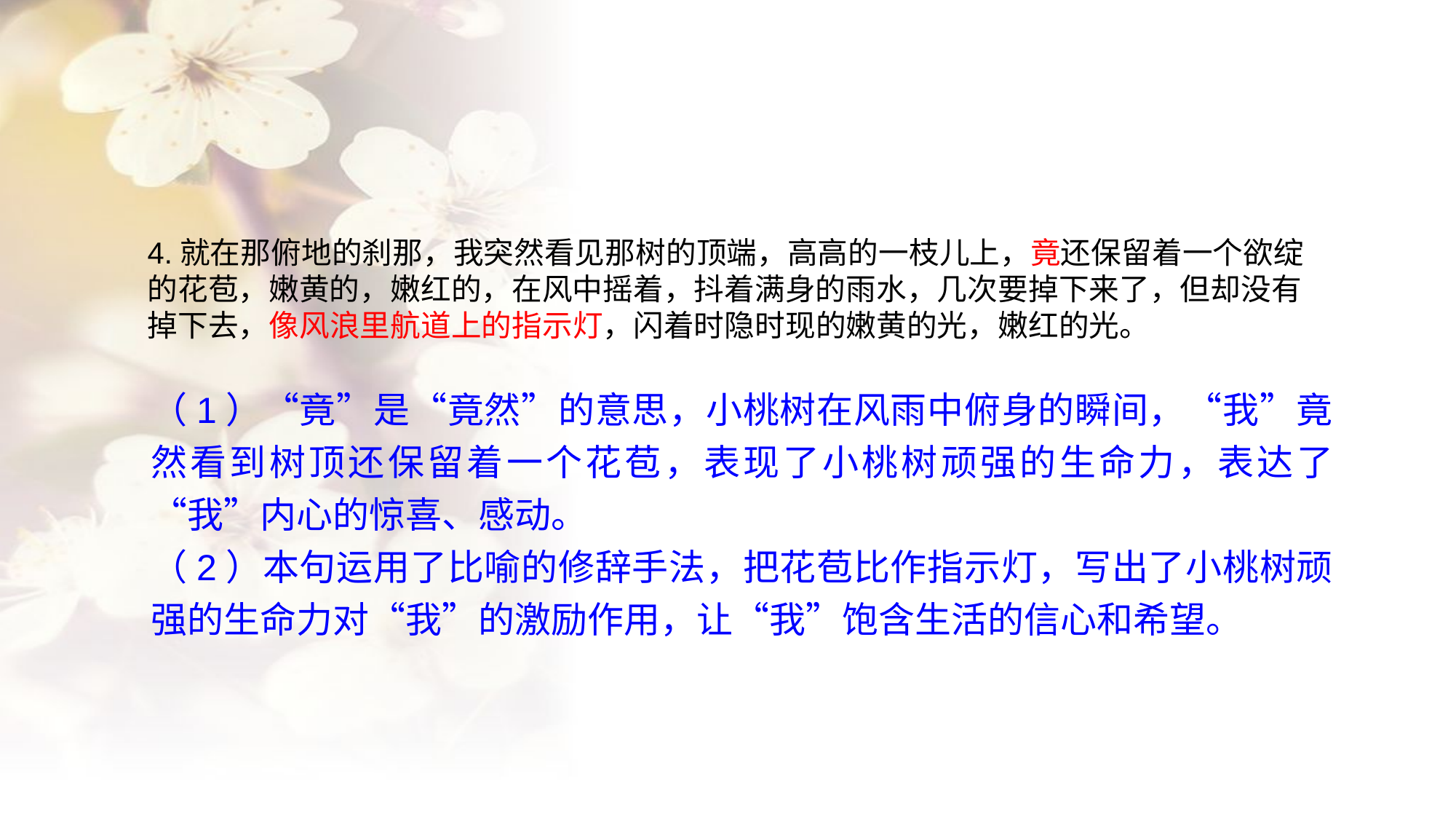

#

4.就在那俯地的刹那，我突然看见那树的顶端，高高的一枝儿上，竟还保留着一个欲绽的花苞，嫩黄的，嫩红的，在风中摇着，抖着满身的雨水，几次要掉下来了，但却没有掉下去，像风浪里航道上的指示灯，闪着时隐时现的嫩黄的光，嫩红的光。
（1）“竟”是“竟然”的意思，小桃树在风雨中俯身的瞬间，“我”竟然看到树顶还保留着一个花苞，表现了小桃树顽强的生命力，表达了“我”内心的惊喜、感动。
（2）本句运用了比喻的修辞手法，把花苞比作指示灯，写出了小桃树顽强的生命力对“我”的激励作用，让“我”饱含生活的信心和希望。